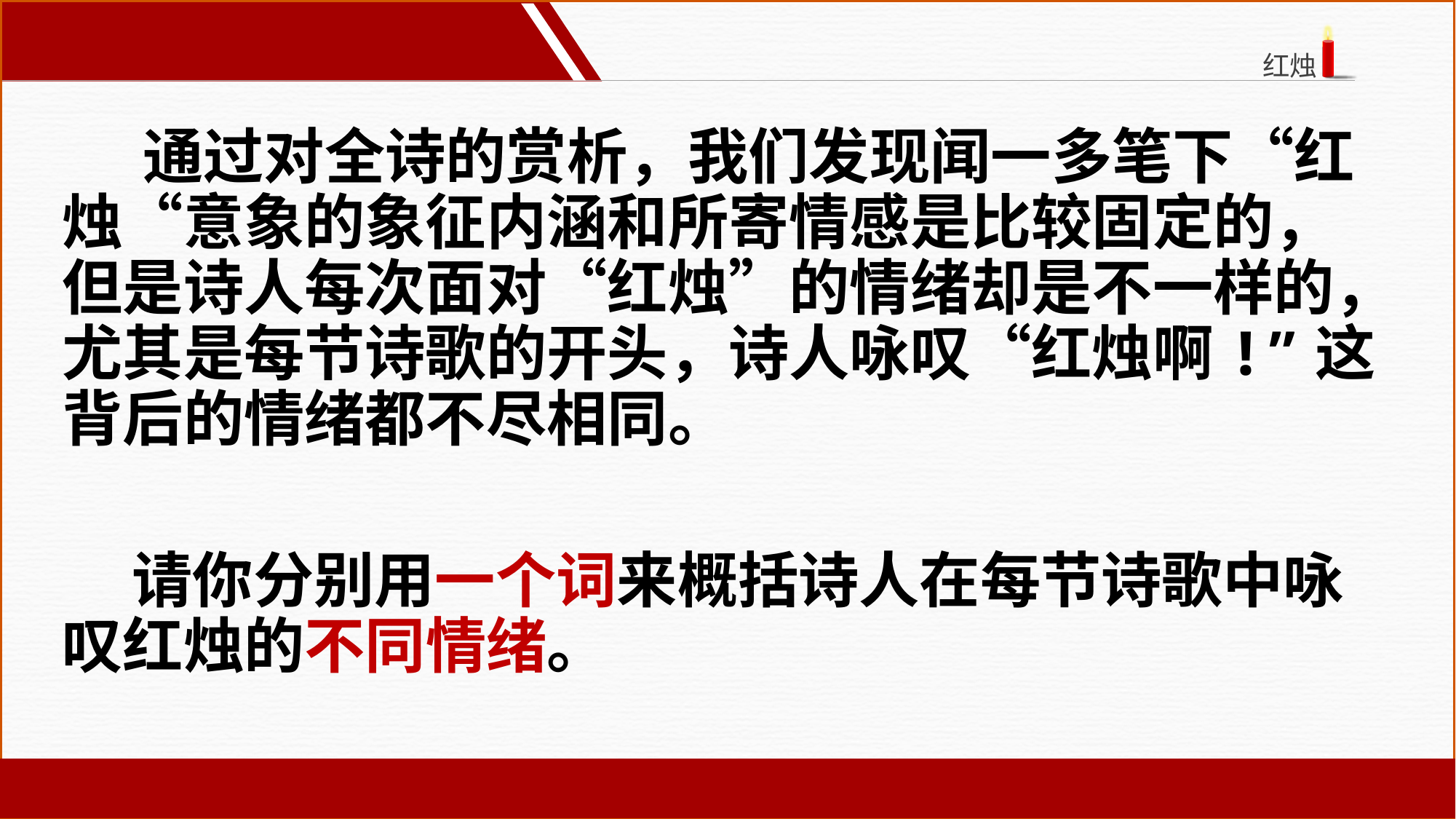

通过对全诗的赏析，我们发现闻一多笔下“红烛“意象的象征内涵和所寄情感是比较固定的，但是诗人每次面对“红烛”的情绪却是不一样的，尤其是每节诗歌的开头，诗人咏叹“红烛啊!”这背后的情绪都不尽相同。

    请你分别用一个词来概括诗人在每节诗歌中咏叹红烛的不同情绪。